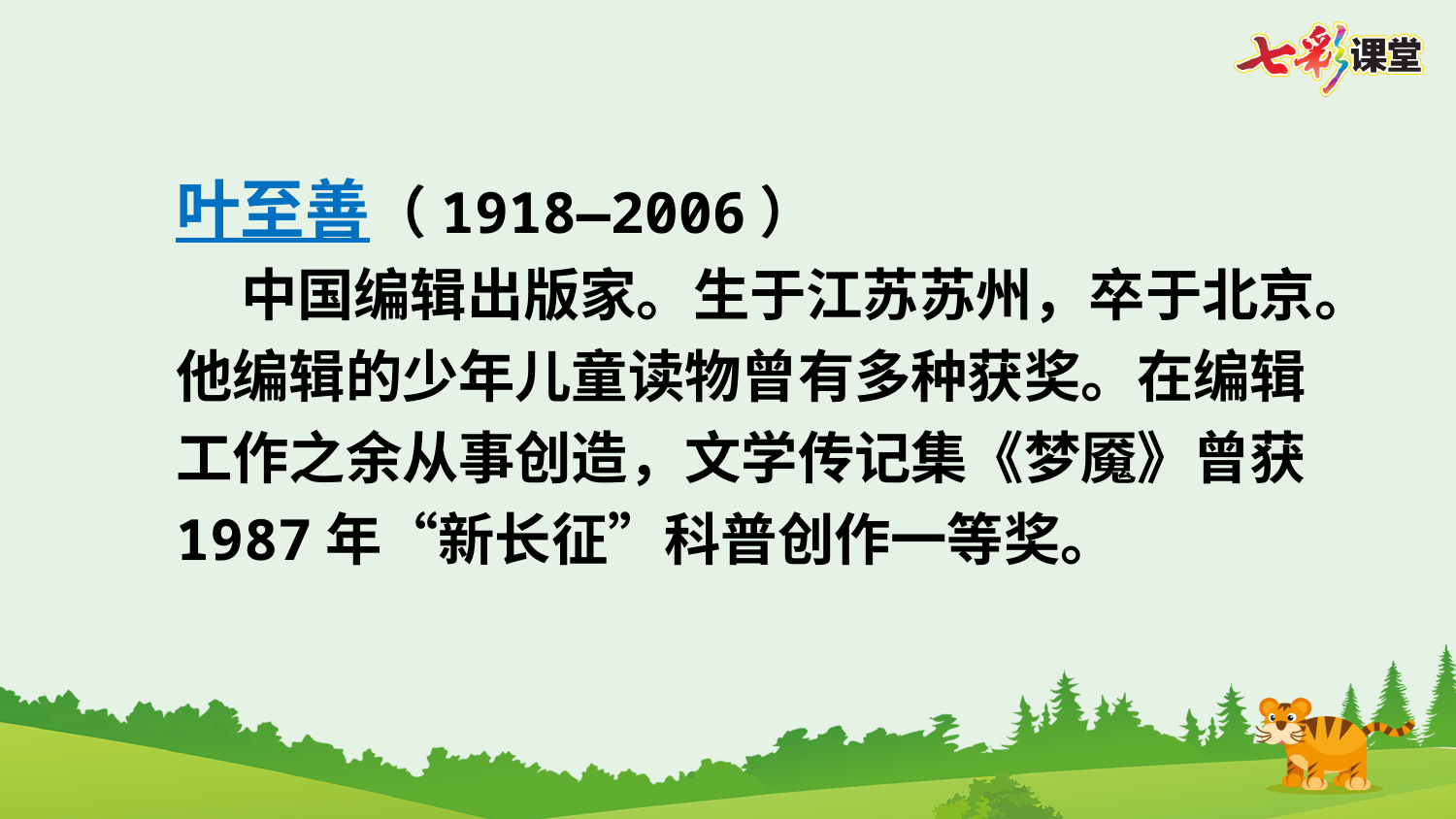

叶至善（1918—2006）
    中国编辑出版家。生于江苏苏州，卒于北京。他编辑的少年儿童读物曾有多种获奖。在编辑工作之余从事创造，文学传记集《梦魇》曾获1987年“新长征”科普创作一等奖。